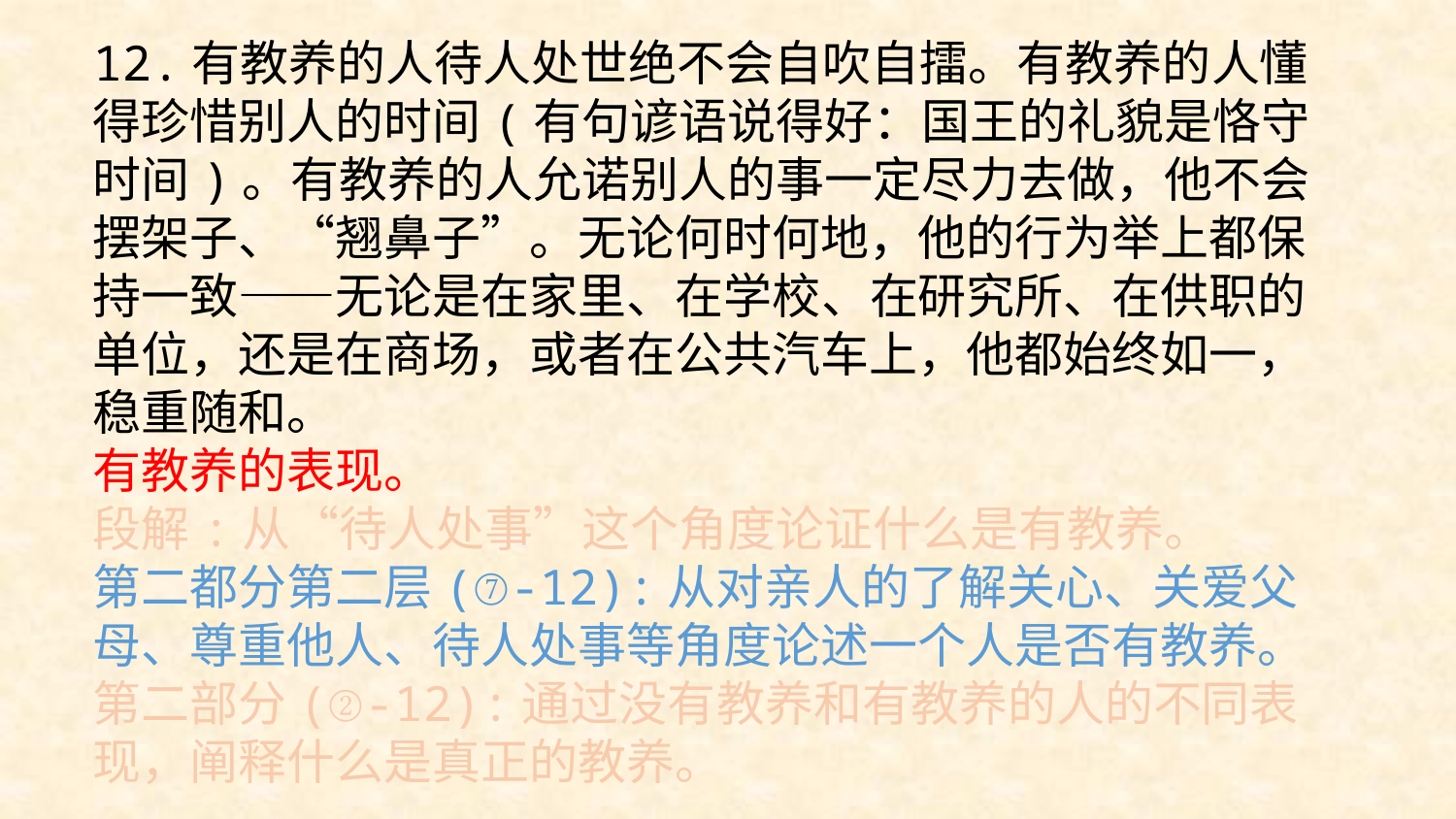

12.有教养的人待人处世绝不会自吹自擂。有教养的人懂得珍惜别人的时间(有句谚语说得好：国王的礼貌是恪守时间)。有教养的人允诺别人的事一定尽力去做，他不会摆架子、“翘鼻子”。无论何时何地，他的行为举上都保持一致——无论是在家里、在学校、在研究所、在供职的单位，还是在商场，或者在公共汽车上，他都始终如一，稳重随和。
有教养的表现。
段解:从“待人处事”这个角度论证什么是有教养。
第二都分第二层(⑦-12):从对亲人的了解关心、关爱父母、尊重他人、待人处事等角度论述一个人是否有教养。
第二部分(②-12):通过没有教养和有教养的人的不同表现，阐释什么是真正的教养。